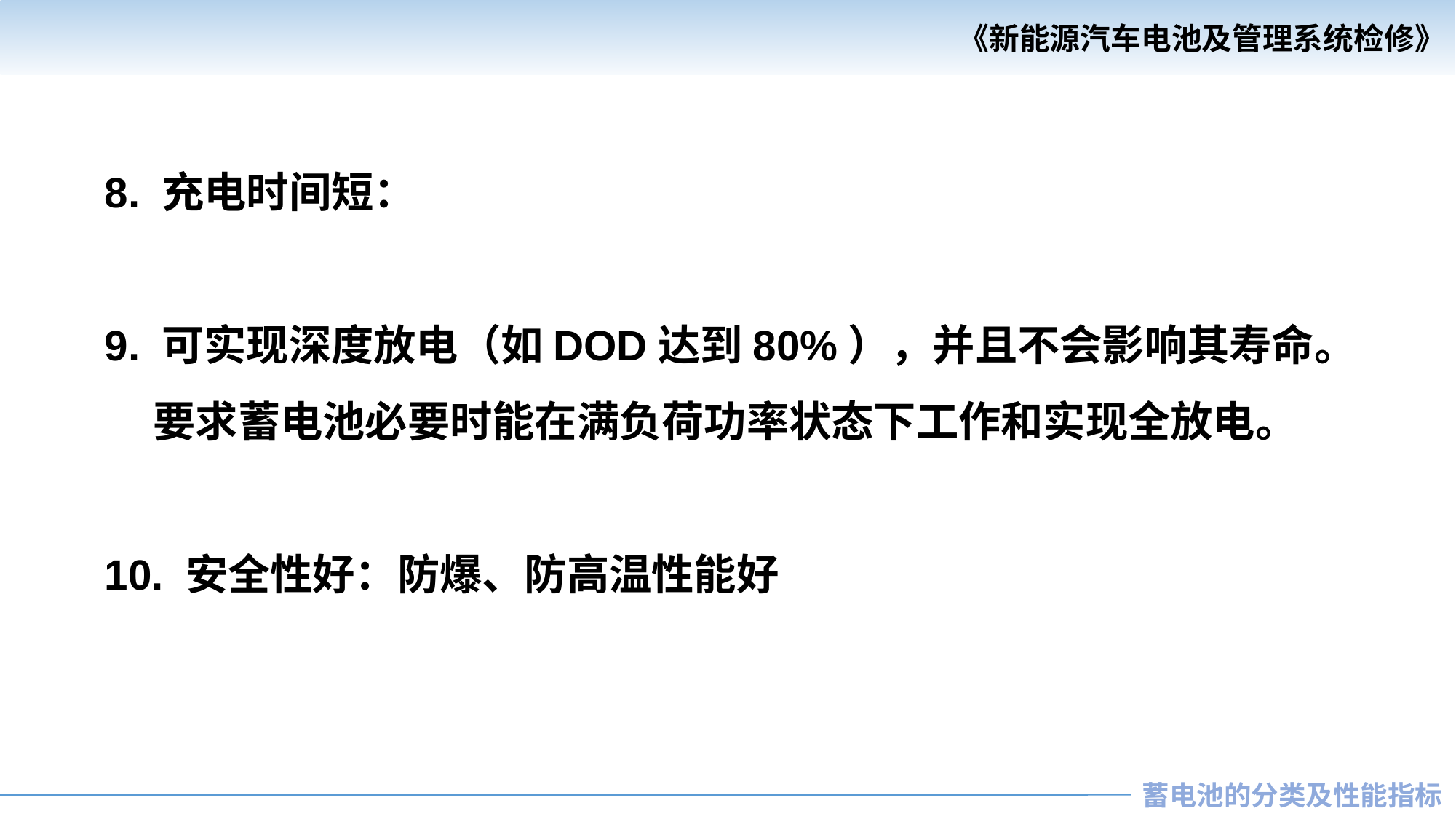

8. 充电时间短：

9. 可实现深度放电（如DOD达到80%），并且不会影响其寿命。
    要求蓄电池必要时能在满负荷功率状态下工作和实现全放电。

10. 安全性好：防爆、防高温性能好